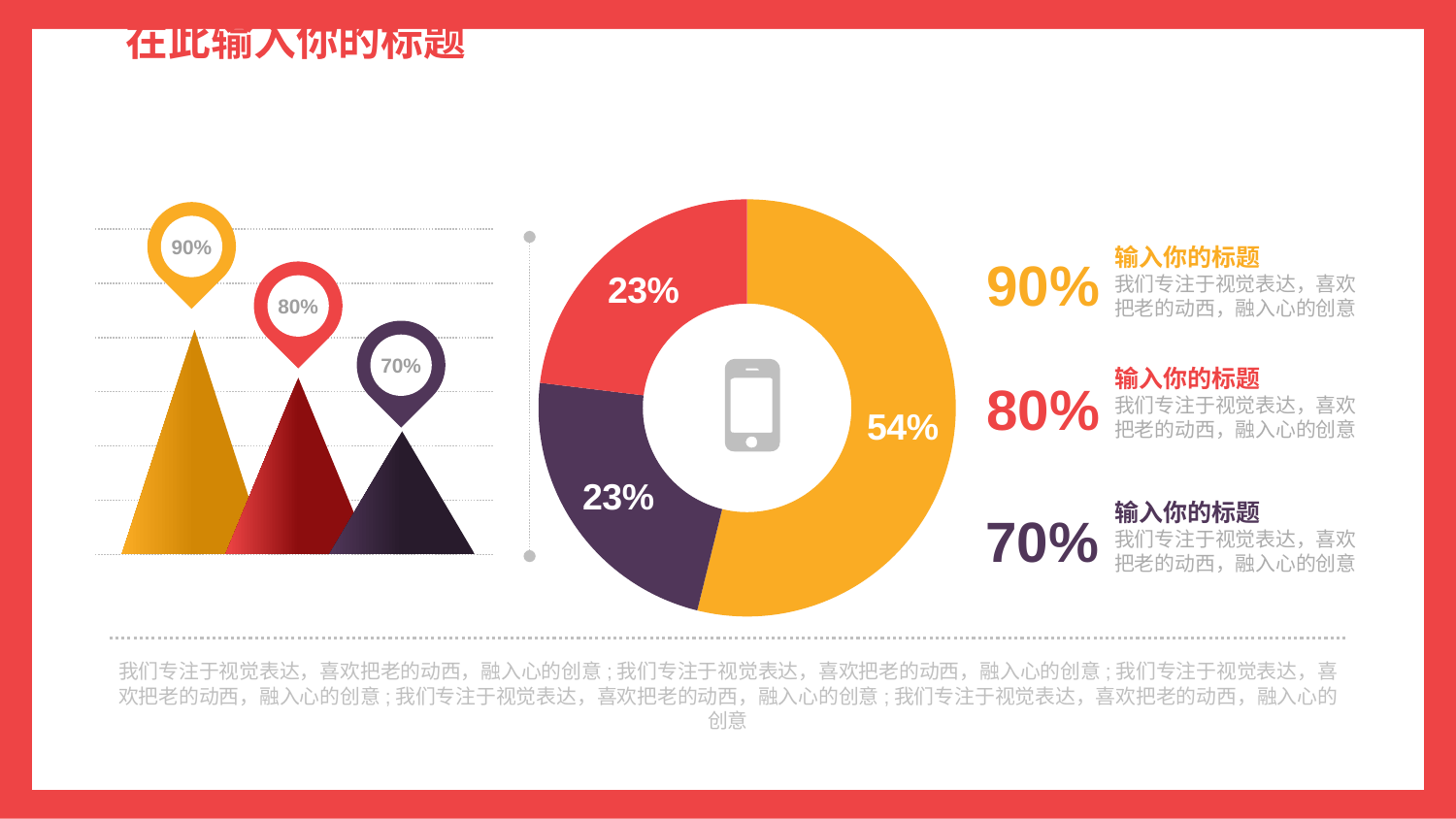

在此输入你的标题

### Chart

| Category | Sales |
|---|---|
| 1st Qtr | 70.0 |
| 2nd Qtr | 30.0 |
| 2nd Qtr | 30.0 |
| 2nd Qtr | None |
| 2nd Qtr | None |
90%
输入你的标题
我们专注于视觉表达，喜欢把老的动西，融入心的创意
90%

80%

70%

输入你的标题
我们专注于视觉表达，喜欢把老的动西，融入心的创意

80%

输入你的标题
我们专注于视觉表达，喜欢把老的动西，融入心的创意
70%
我们专注于视觉表达，喜欢把老的动西，融入心的创意;我们专注于视觉表达，喜欢把老的动西，融入心的创意;我们专注于视觉表达，喜欢把老的动西，融入心的创意;我们专注于视觉表达，喜欢把老的动西，融入心的创意;我们专注于视觉表达，喜欢把老的动西，融入心的创意